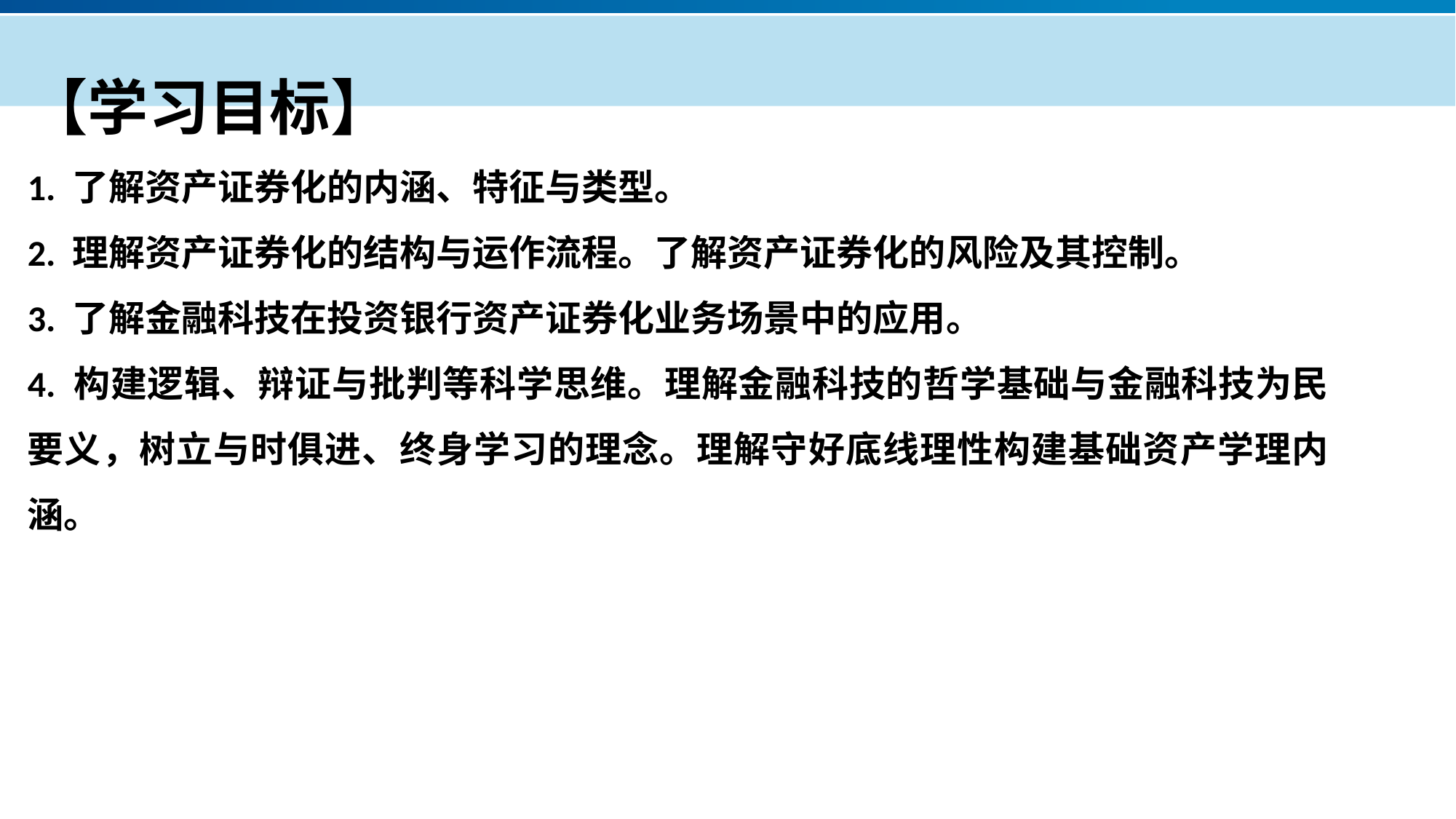

【学习目标】
1. 了解资产证券化的内涵、特征与类型。
2. 理解资产证券化的结构与运作流程。了解资产证券化的风险及其控制。
3. 了解金融科技在投资银行资产证券化业务场景中的应用。
4. 构建逻辑、辩证与批判等科学思维。理解金融科技的哲学基础与金融科技为民要义，树立与时俱进、终身学习的理念。理解守好底线理性构建基础资产学理内涵。
产品服务
公司优势
公司简介
产品系列
品牌优势
企业愿景
主打产品
团队组织
核心竞争力
人才优势
联系方式
历程荣誉
售后支持
商业模式
期待合作